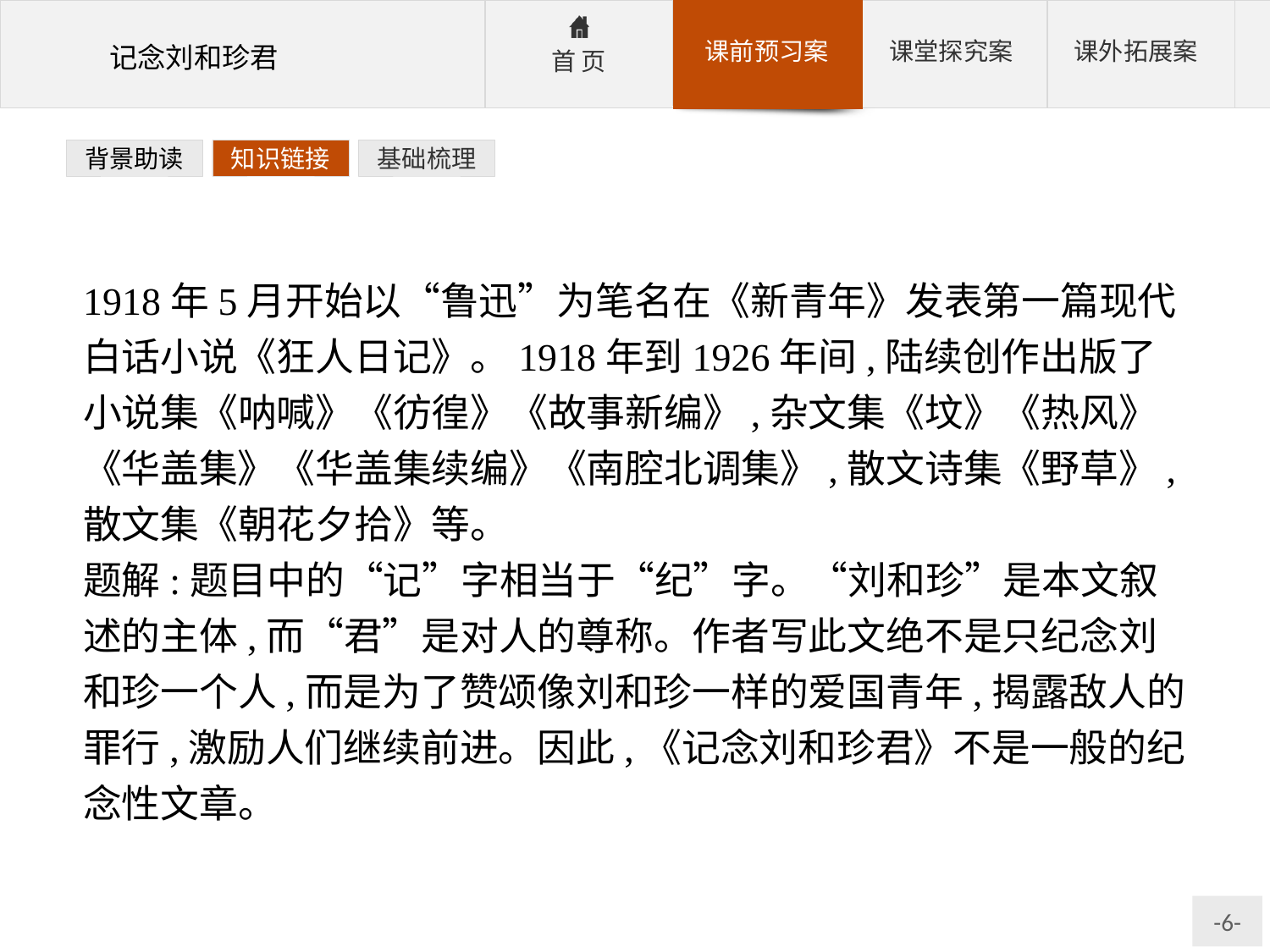

背景助读
知识链接
基础梳理
1918年5月开始以“鲁迅”为笔名在《新青年》发表第一篇现代白话小说《狂人日记》。1918年到1926年间,陆续创作出版了小说集《呐喊》《彷徨》《故事新编》,杂文集《坟》《热风》《华盖集》《华盖集续编》《南腔北调集》,散文诗集《野草》,散文集《朝花夕拾》等。
题解:题目中的“记”字相当于“纪”字。“刘和珍”是本文叙述的主体,而“君”是对人的尊称。作者写此文绝不是只纪念刘和珍一个人,而是为了赞颂像刘和珍一样的爱国青年,揭露敌人的罪行,激励人们继续前进。因此,《记念刘和珍君》不是一般的纪念性文章。